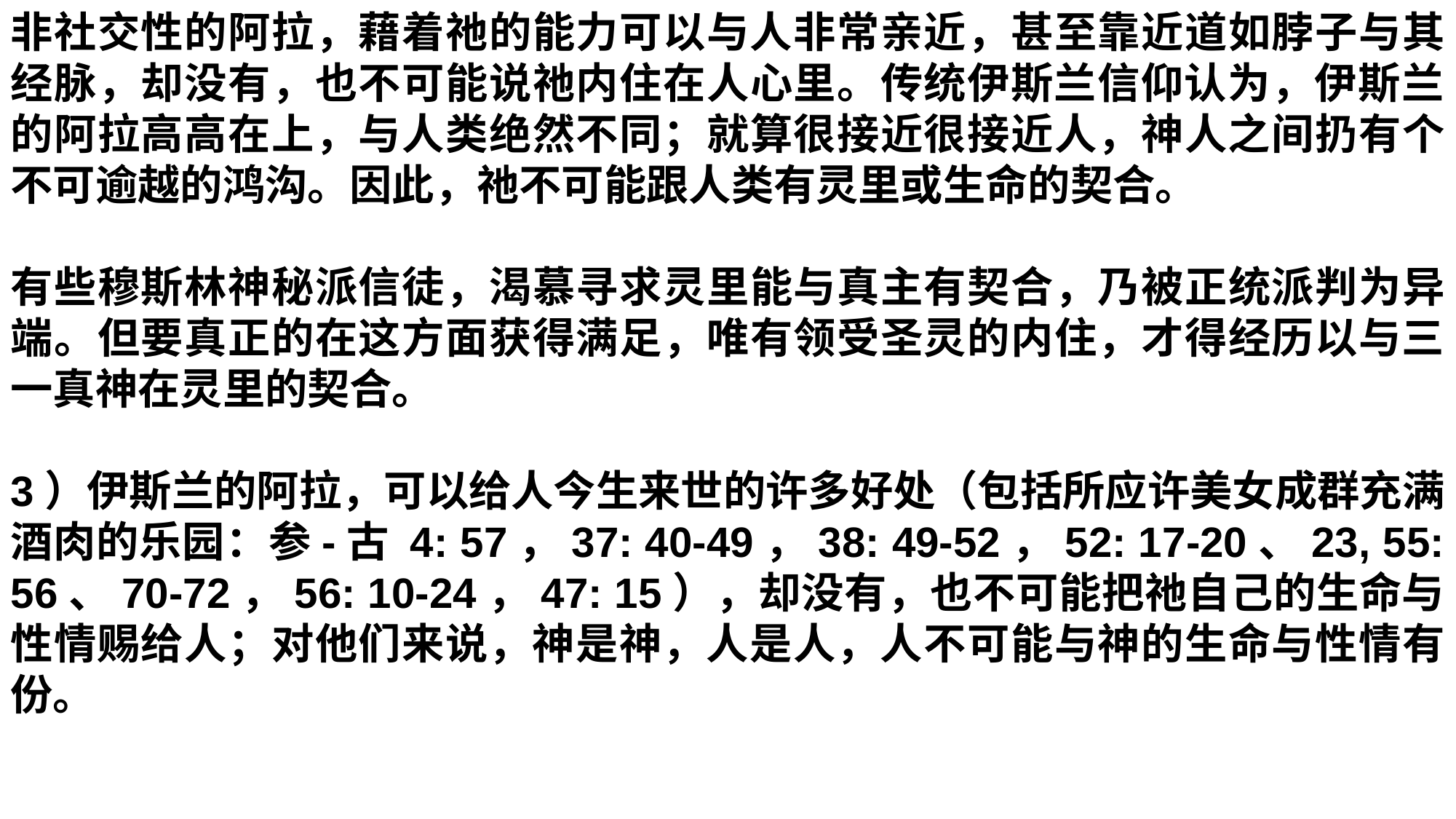

非社交性的阿拉，藉着祂的能力可以与人非常亲近，甚至靠近道如脖子与其经脉，却没有，也不可能说祂内住在人心里。传统伊斯兰信仰认为，伊斯兰的阿拉高高在上，与人类绝然不同；就算很接近很接近人，神人之间扔有个不可逾越的鸿沟。因此，祂不可能跟人类有灵里或生命的契合。

有些穆斯林神秘派信徒，渴慕寻求灵里能与真主有契合，乃被正统派判为异端。但要真正的在这方面获得满足，唯有领受圣灵的内住，才得经历以与三一真神在灵里的契合。

3）伊斯兰的阿拉，可以给人今生来世的许多好处（包括所应许美女成群充满酒肉的乐园：参-古 4: 57，37: 40-49，38: 49-52，52: 17-20、23, 55: 56、70-72，56: 10-24，47: 15），却没有，也不可能把祂自己的生命与性情赐给人；对他们来说，神是神，人是人，人不可能与神的生命与性情有份。